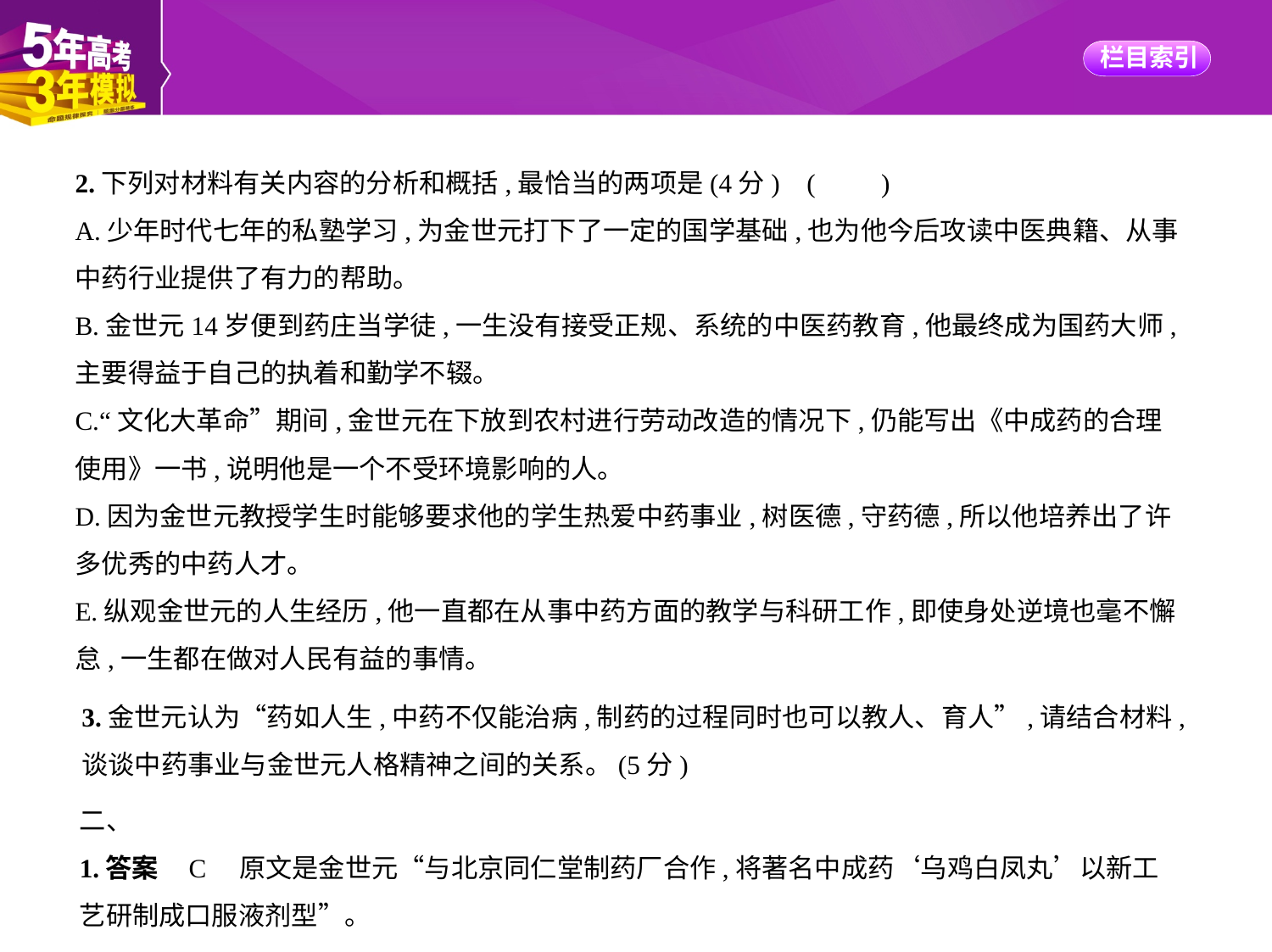

2.下列对材料有关内容的分析和概括,最恰当的两项是(4分) (　　)
A.少年时代七年的私塾学习,为金世元打下了一定的国学基础,也为他今后攻读中医典籍、从事
中药行业提供了有力的帮助。
B.金世元14岁便到药庄当学徒,一生没有接受正规、系统的中医药教育,他最终成为国药大师,
主要得益于自己的执着和勤学不辍。
C.“文化大革命”期间,金世元在下放到农村进行劳动改造的情况下,仍能写出《中成药的合理
使用》一书,说明他是一个不受环境影响的人。
D.因为金世元教授学生时能够要求他的学生热爱中药事业,树医德,守药德,所以他培养出了许
多优秀的中药人才。
E.纵观金世元的人生经历,他一直都在从事中药方面的教学与科研工作,即使身处逆境也毫不懈
怠,一生都在做对人民有益的事情。
3.金世元认为“药如人生,中药不仅能治病,制药的过程同时也可以教人、育人”,请结合材料,
谈谈中药事业与金世元人格精神之间的关系。(5分)
二、
1.答案    C　原文是金世元“与北京同仁堂制药厂合作,将著名中成药‘乌鸡白凤丸’以新工
艺研制成口服液剂型”。